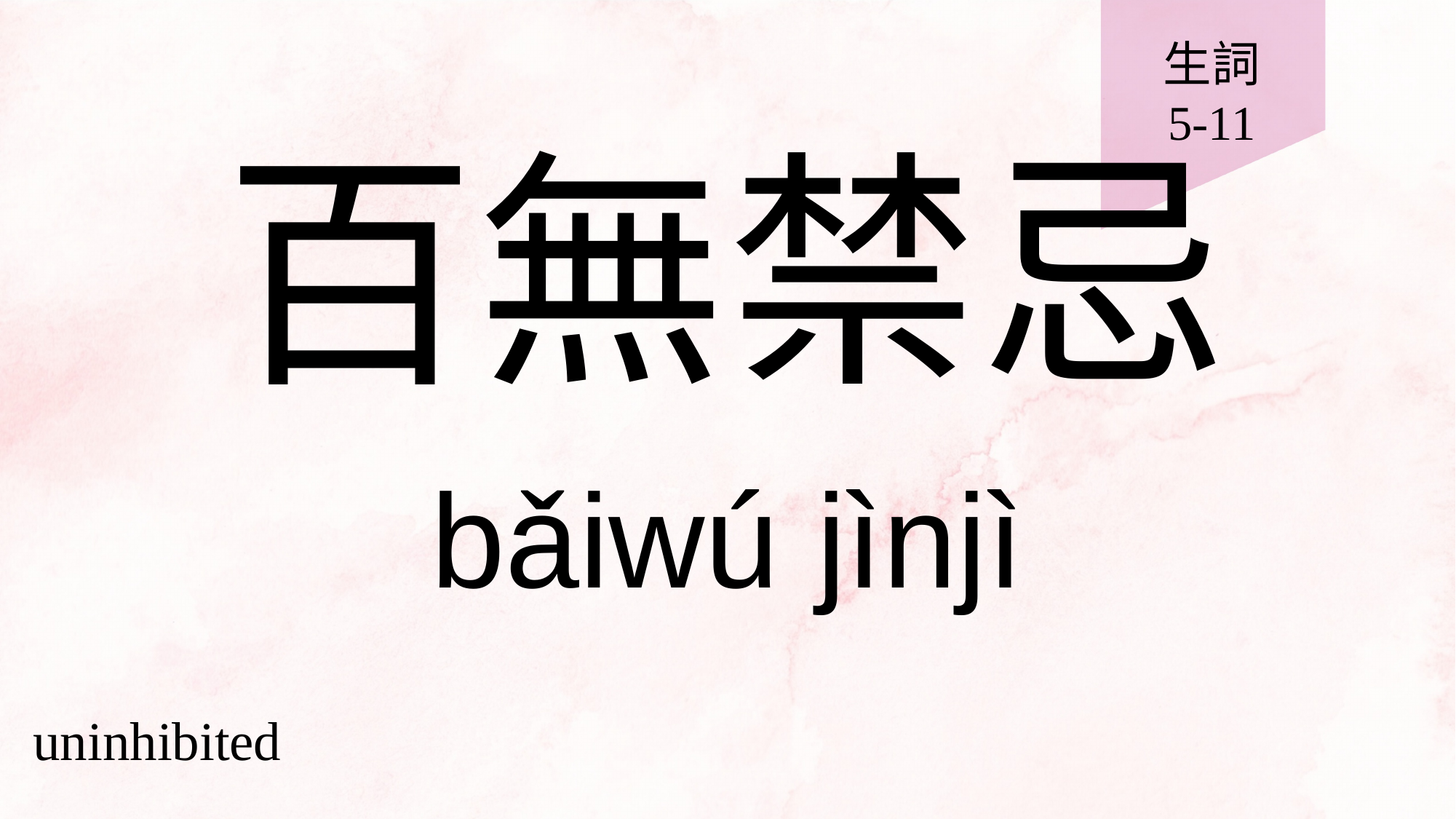

生詞
5-11
# 百無禁忌
bǎiwú jìnjì
uninhibited